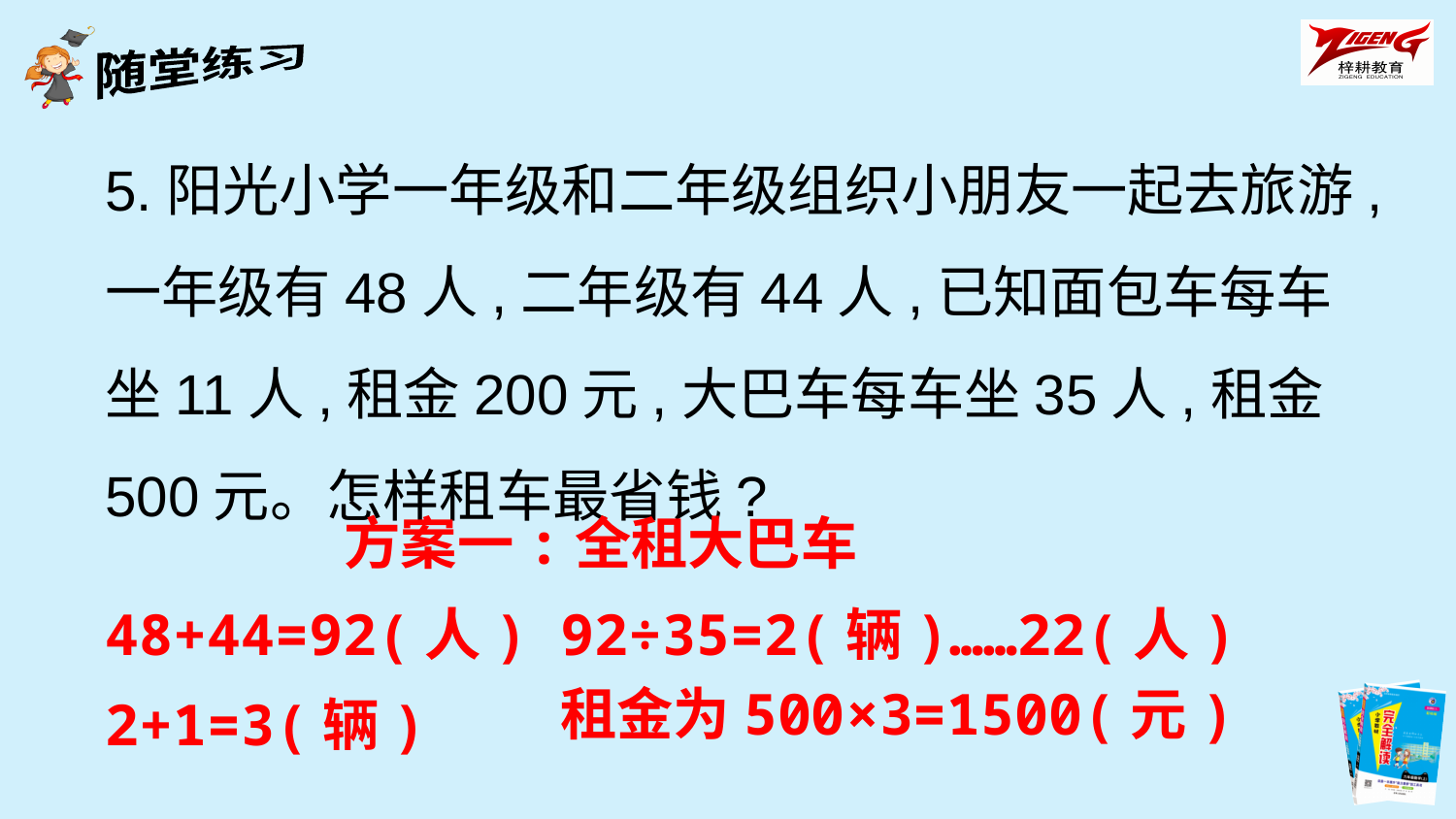

5.阳光小学一年级和二年级组织小朋友一起去旅游,一年级有48人,二年级有44人,已知面包车每车坐11人,租金200元,大巴车每车坐35人,租金500元。怎样租车最省钱?
方案一:全租大巴车
48+44=92(人)
92÷35=2(辆)……22(人)
租金为500×3=1500(元)
2+1=3(辆)